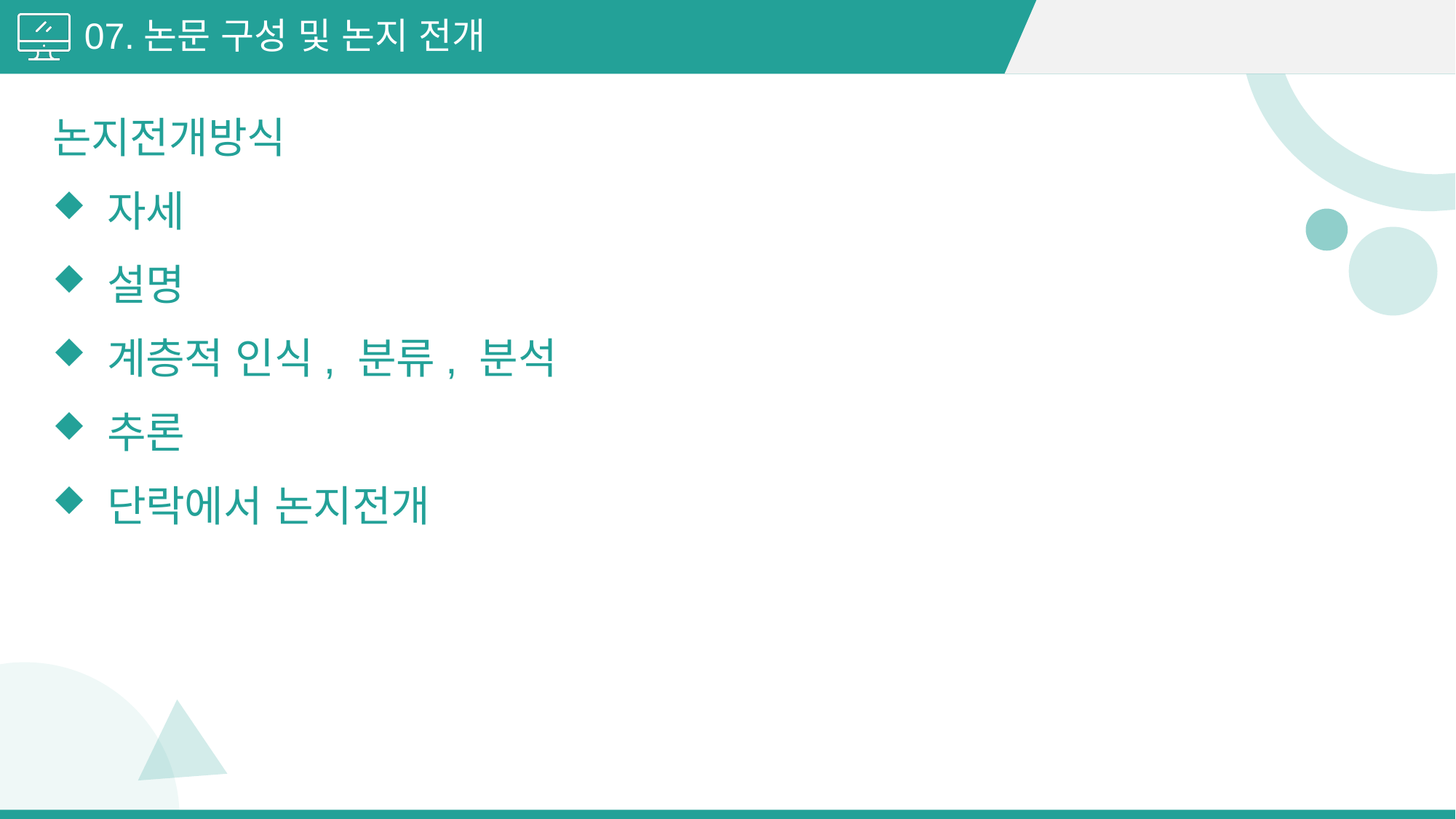

07.논문 구성 및 논지 전개
논지전개방식
자세
설명
계층적 인식, 분류, 분석
추론
단락에서 논지전개